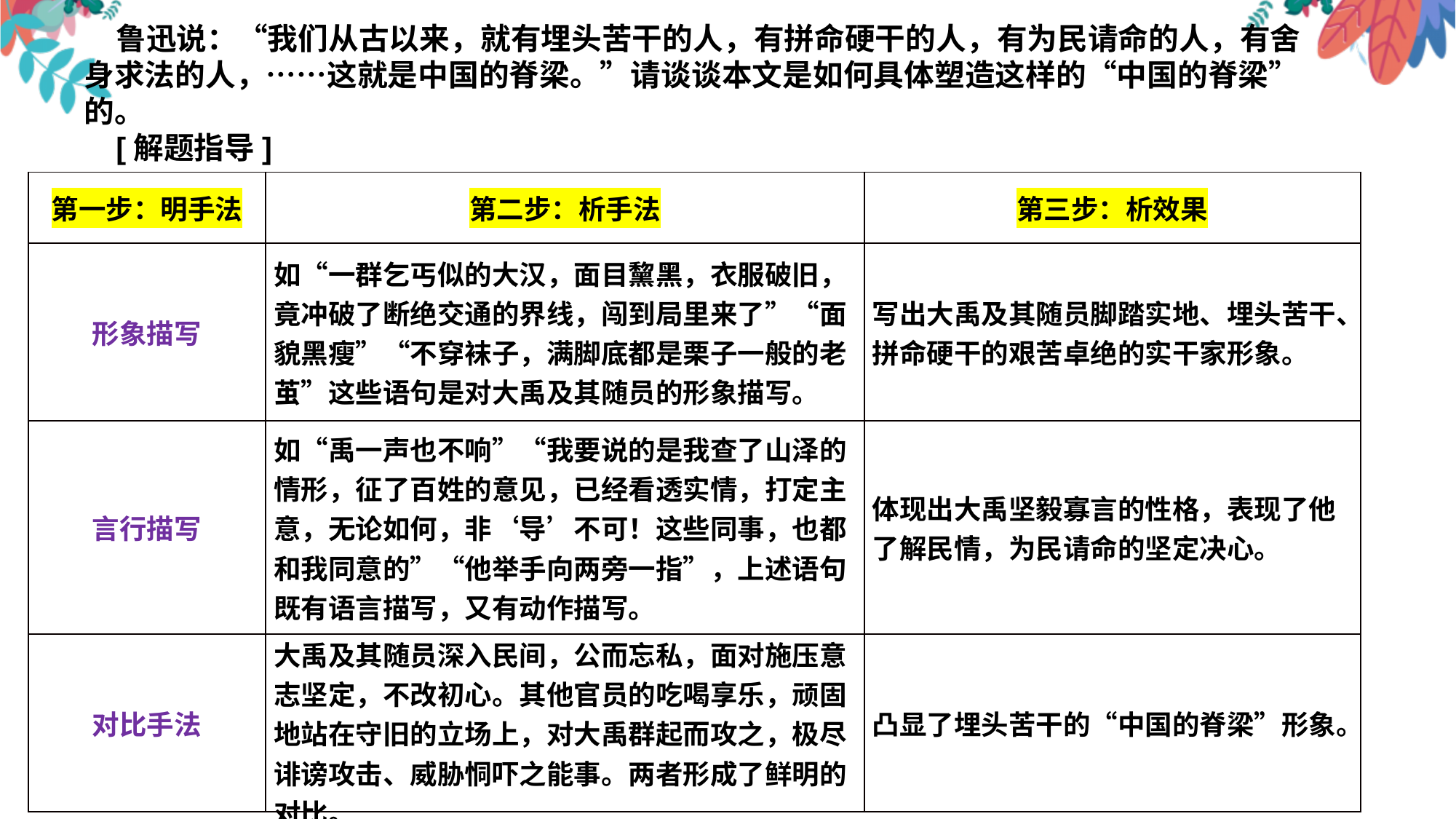

鲁迅说：“我们从古以来，就有埋头苦干的人，有拼命硬干的人，有为民请命的人，有舍身求法的人，……这就是中国的脊梁。”请谈谈本文是如何具体塑造这样的“中国的脊梁”的。
[解题指导]
| 第一步：明手法 | 第二步：析手法 | 第三步：析效果 |
| --- | --- | --- |
| 形象描写 | 如“一群乞丐似的大汉，面目黧黑，衣服破旧，竟冲破了断绝交通的界线，闯到局里来了”“面貌黑瘦”“不穿袜子，满脚底都是栗子一般的老茧”这些语句是对大禹及其随员的形象描写。 | 写出大禹及其随员脚踏实地、埋头苦干、拼命硬干的艰苦卓绝的实干家形象。 |
| 言行描写 | 如“禹一声也不响”“我要说的是我查了山泽的情形，征了百姓的意见，已经看透实情，打定主意，无论如何，非‘导’不可！这些同事，也都和我同意的”“他举手向两旁一指”，上述语句既有语言描写，又有动作描写。 | 体现出大禹坚毅寡言的性格，表现了他了解民情，为民请命的坚定决心。 |
| 对比手法 | 大禹及其随员深入民间，公而忘私，面对施压意志坚定，不改初心。其他官员的吃喝享乐，顽固地站在守旧的立场上，对大禹群起而攻之，极尽诽谤攻击、威胁恫吓之能事。两者形成了鲜明的对比。 | 凸显了埋头苦干的“中国的脊梁”形象。 |